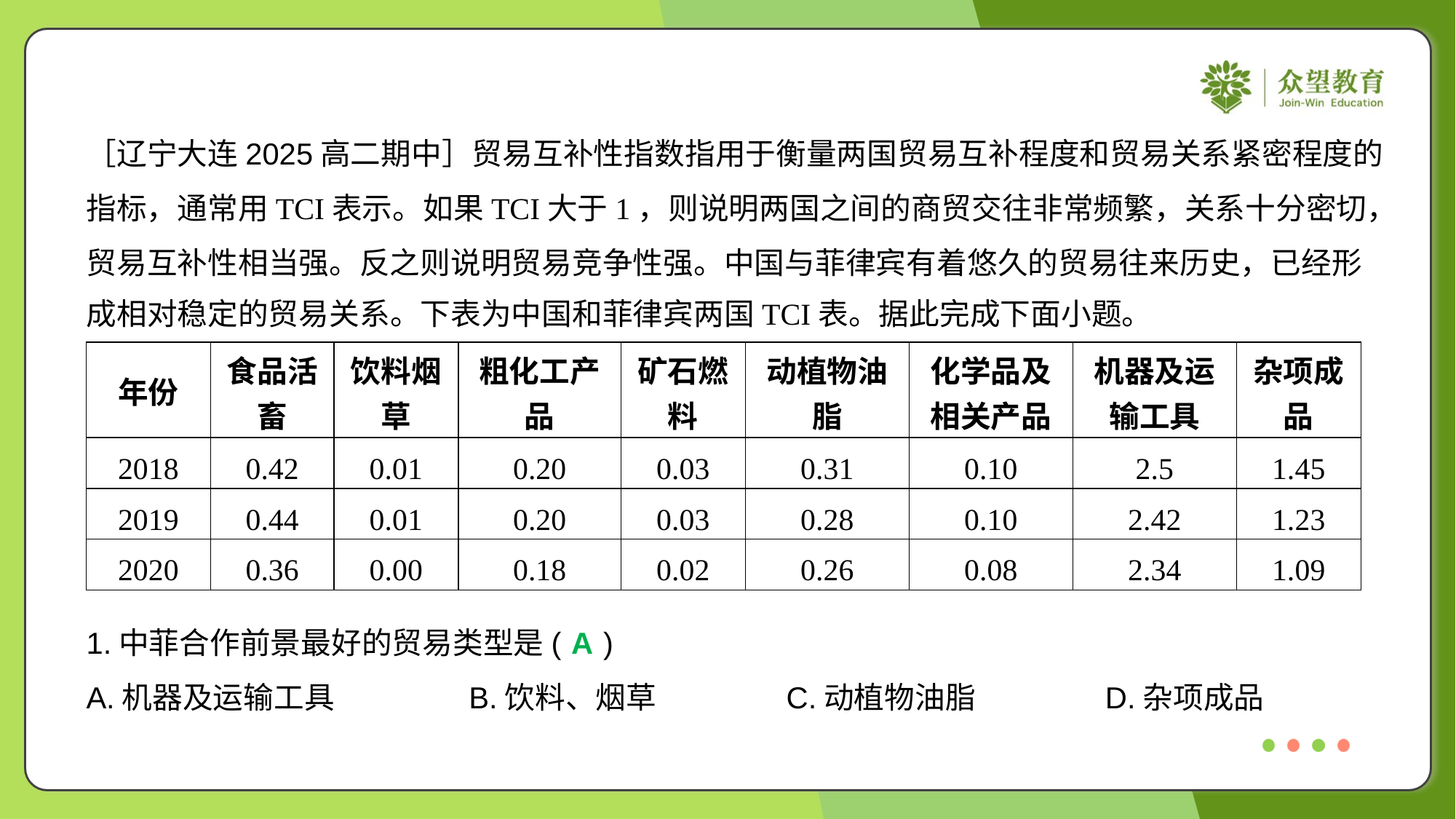

［辽宁大连2025高二期中］贸易互补性指数指用于衡量两国贸易互补程度和贸易关系紧密程度的
指标，通常用TCI表示。如果TCI大于1，则说明两国之间的商贸交往非常频繁，关系十分密切，
贸易互补性相当强。反之则说明贸易竞争性强。中国与菲律宾有着悠久的贸易往来历史，已经形
成相对稳定的贸易关系。下表为中国和菲律宾两国TCI表。据此完成下面小题。
| 年份 | 食品活 畜 | 饮料烟 草 | 粗化工产 品 | 矿石燃 料 | 动植物油 脂 | 化学品及 相关产品 | 机器及运 输工具 | 杂项成 品 |
| --- | --- | --- | --- | --- | --- | --- | --- | --- |
| 2018 | 0.42 | 0.01 | 0.20 | 0.03 | 0.31 | 0.10 | 2.5 | 1.45 |
| 2019 | 0.44 | 0.01 | 0.20 | 0.03 | 0.28 | 0.10 | 2.42 | 1.23 |
| 2020 | 0.36 | 0.00 | 0.18 | 0.02 | 0.26 | 0.08 | 2.34 | 1.09 |
1.中菲合作前景最好的贸易类型是(     )
A
A.机器及运输工具	B.饮料、烟草	C.动植物油脂	D.杂项成品